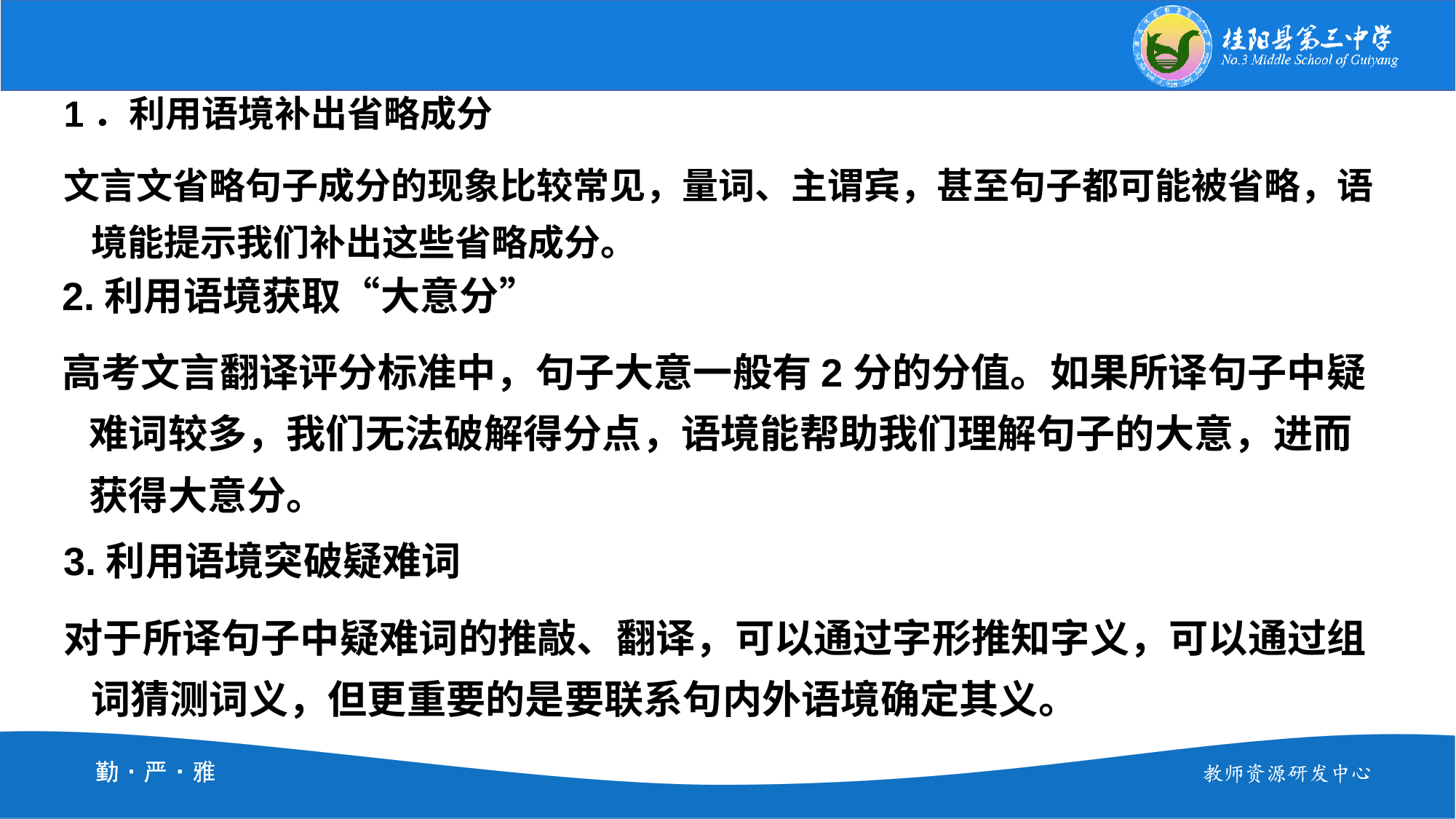

1．利用语境补出省略成分
文言文省略句子成分的现象比较常见，量词、主谓宾，甚至句子都可能被省略，语境能提示我们补出这些省略成分。

2.利用语境获取“大意分”
高考文言翻译评分标准中，句子大意一般有2分的分值。如果所译句子中疑难词较多，我们无法破解得分点，语境能帮助我们理解句子的大意，进而获得大意分。

3.利用语境突破疑难词
对于所译句子中疑难词的推敲、翻译，可以通过字形推知字义，可以通过组词猜测词义，但更重要的是要联系句内外语境确定其义。